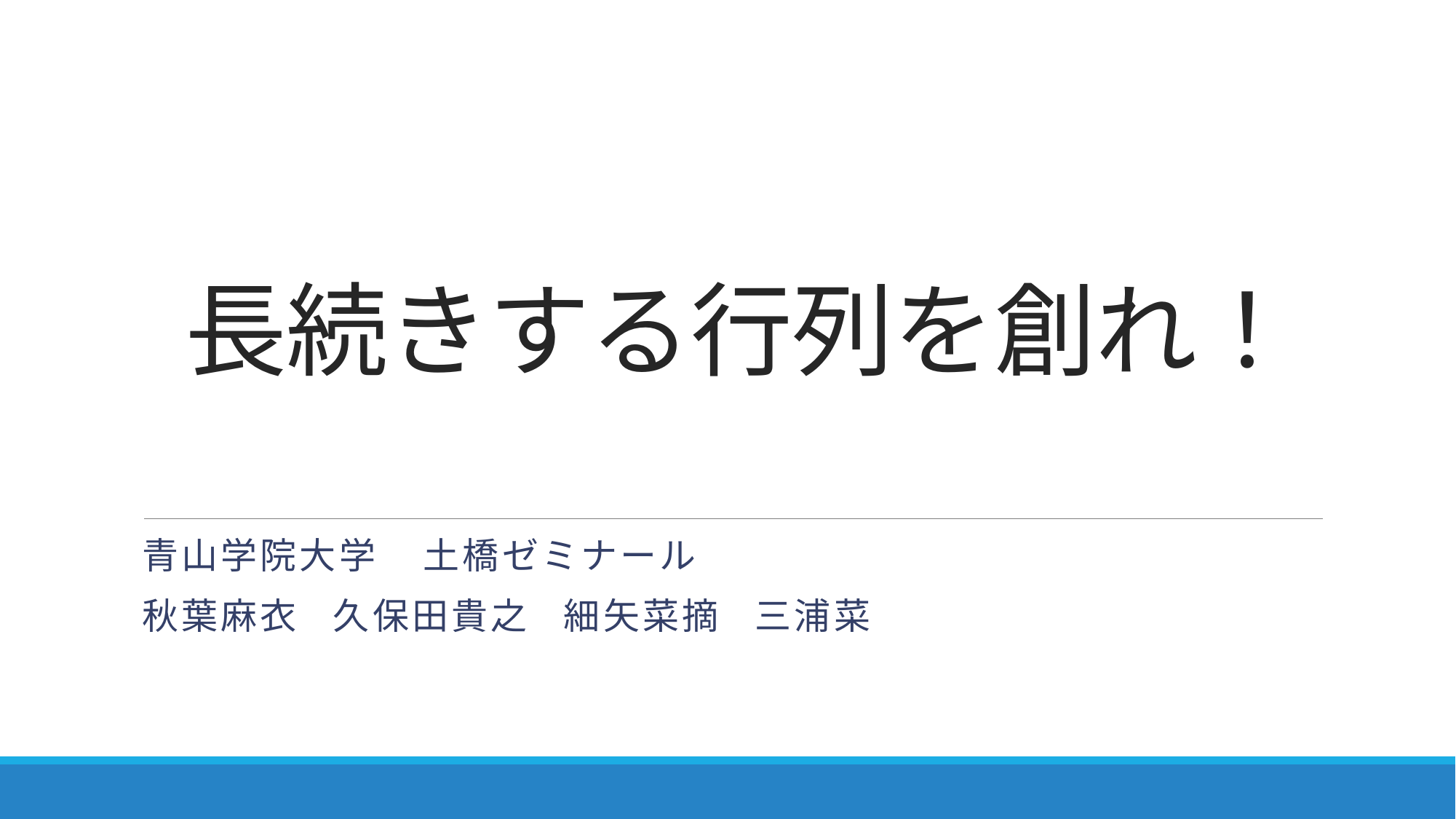

# 長続きする行列を創れ！
青山学院大学    土橋ゼミナール
秋葉麻衣   久保田貴之   細矢菜摘   三浦菜